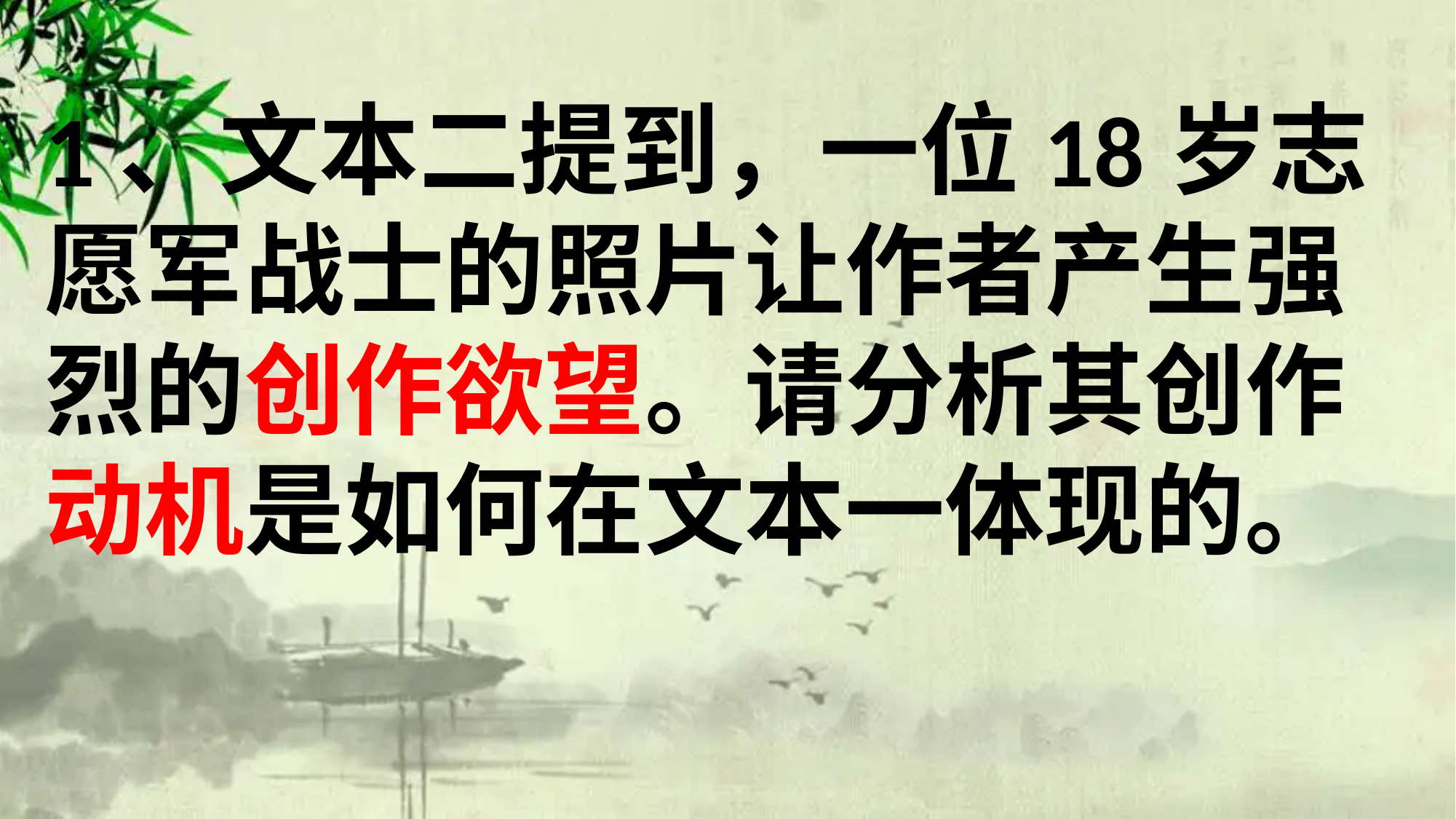

1、文本二提到，一位18岁志愿军战士的照片让作者产生强烈的创作欲望。请分析其创作动机是如何在文本一体现的。